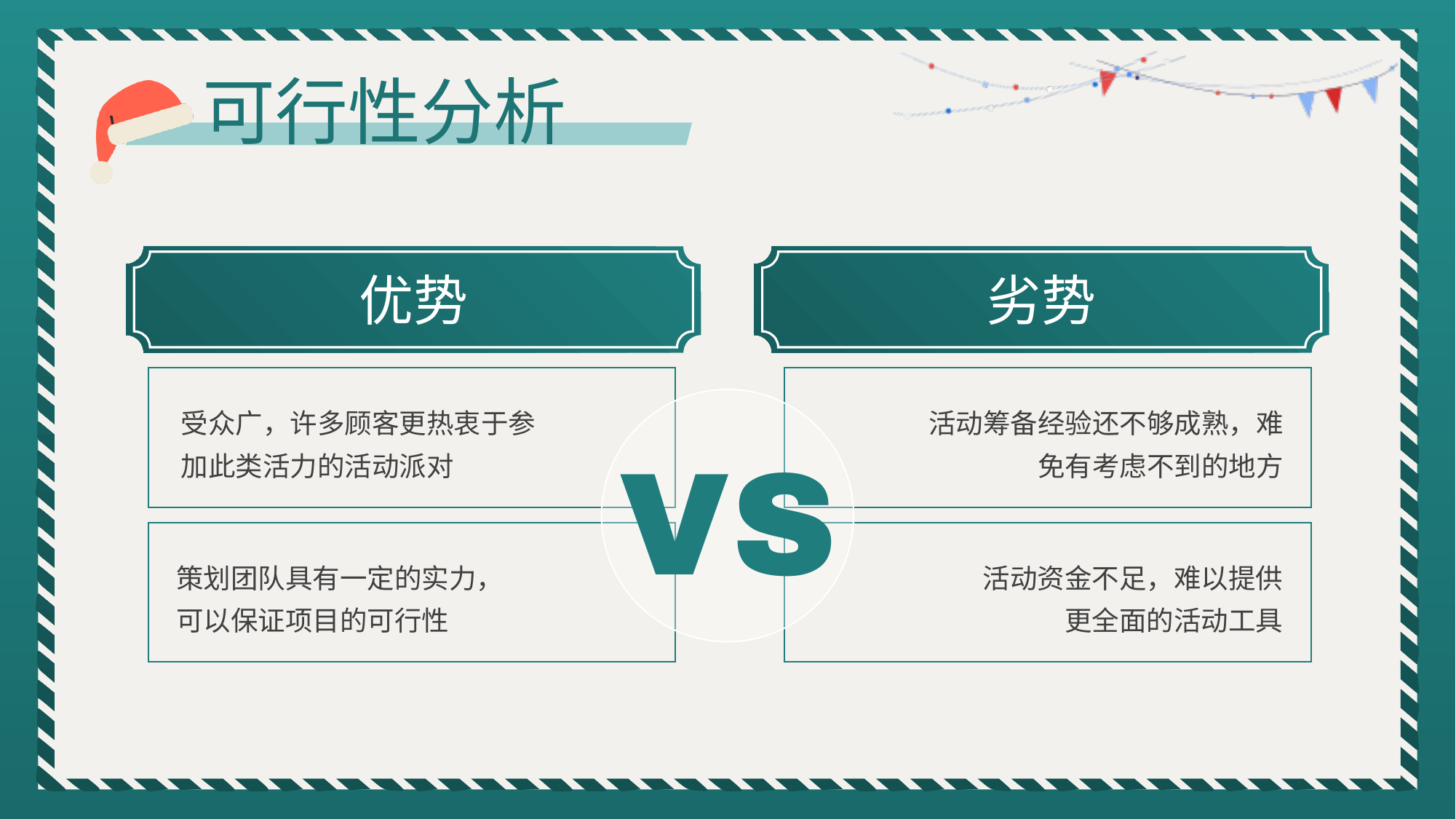

可行性分析

优势

劣势

VS
受众广，许多顾客更热衷于参加此类活力的活动派对
活动筹备经验还不够成熟，难免有考虑不到的地方

策划团队具有一定的实力，可以保证项目的可行性
活动资金不足，难以提供更全面的活动工具